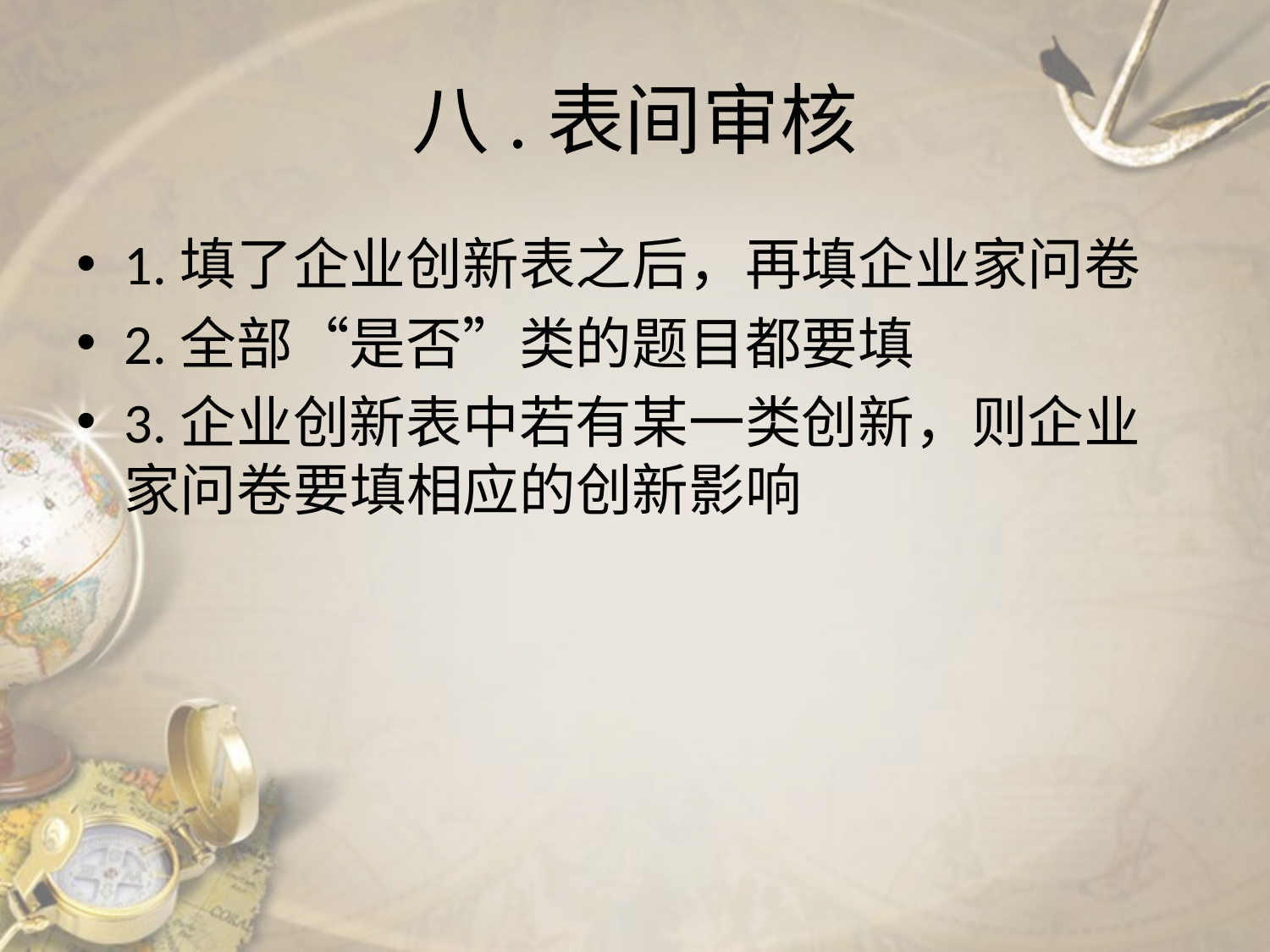

# 八.表间审核
1.填了企业创新表之后，再填企业家问卷
2.全部“是否”类的题目都要填
3.企业创新表中若有某一类创新，则企业家问卷要填相应的创新影响